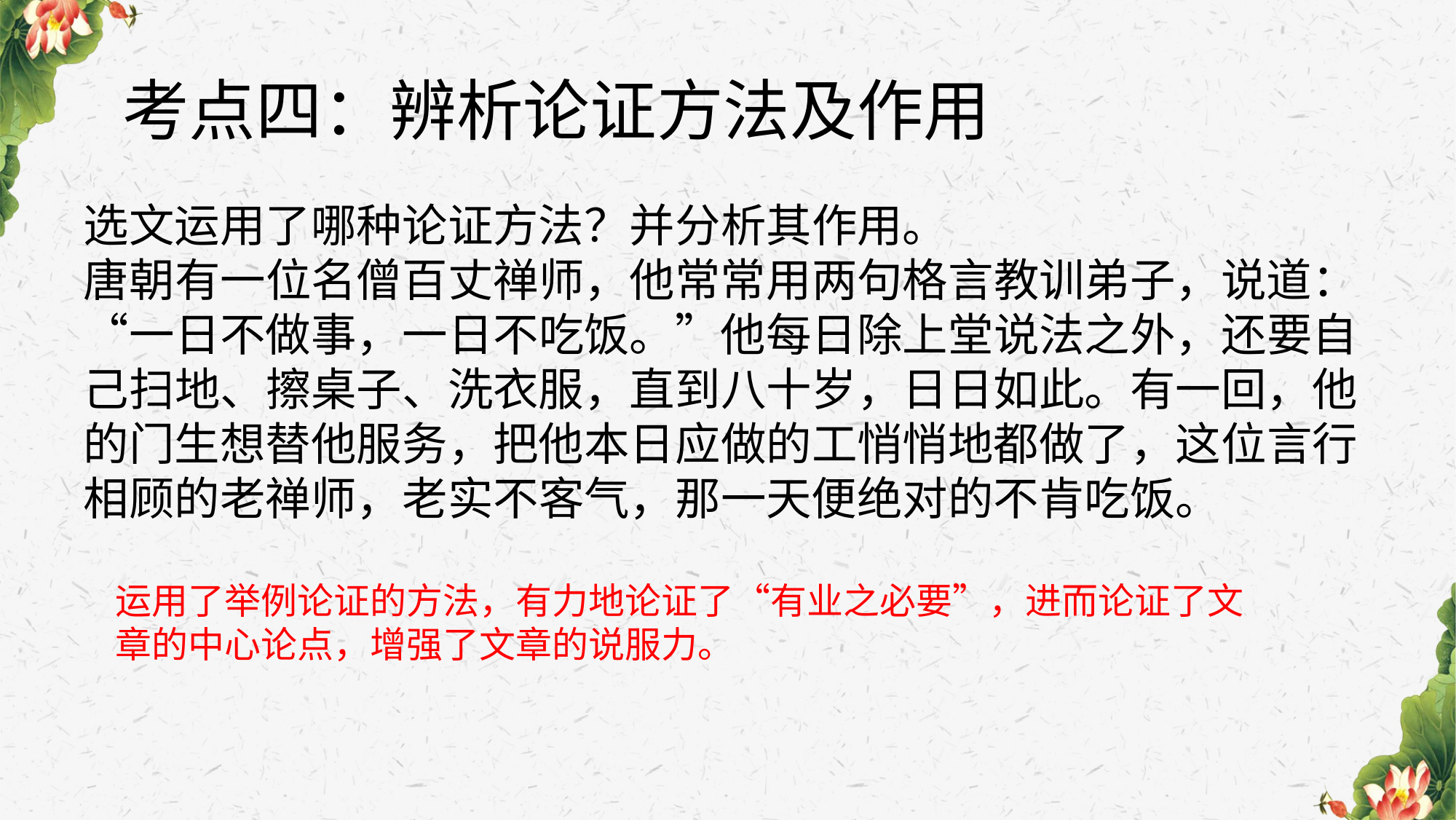

# 考点四：辨析论证方法及作用
选文运用了哪种论证方法？并分析其作用。
唐朝有一位名僧百丈禅师，他常常用两句格言教训弟子，说道：“一日不做事，一日不吃饭。”他每日除上堂说法之外，还要自己扫地、擦桌子、洗衣服，直到八十岁，日日如此。有一回，他的门生想替他服务，把他本日应做的工悄悄地都做了，这位言行相顾的老禅师，老实不客气，那一天便绝对的不肯吃饭。

运用了举例论证的方法，有力地论证了“有业之必要”，进而论证了文章的中心论点，增强了文章的说服力。